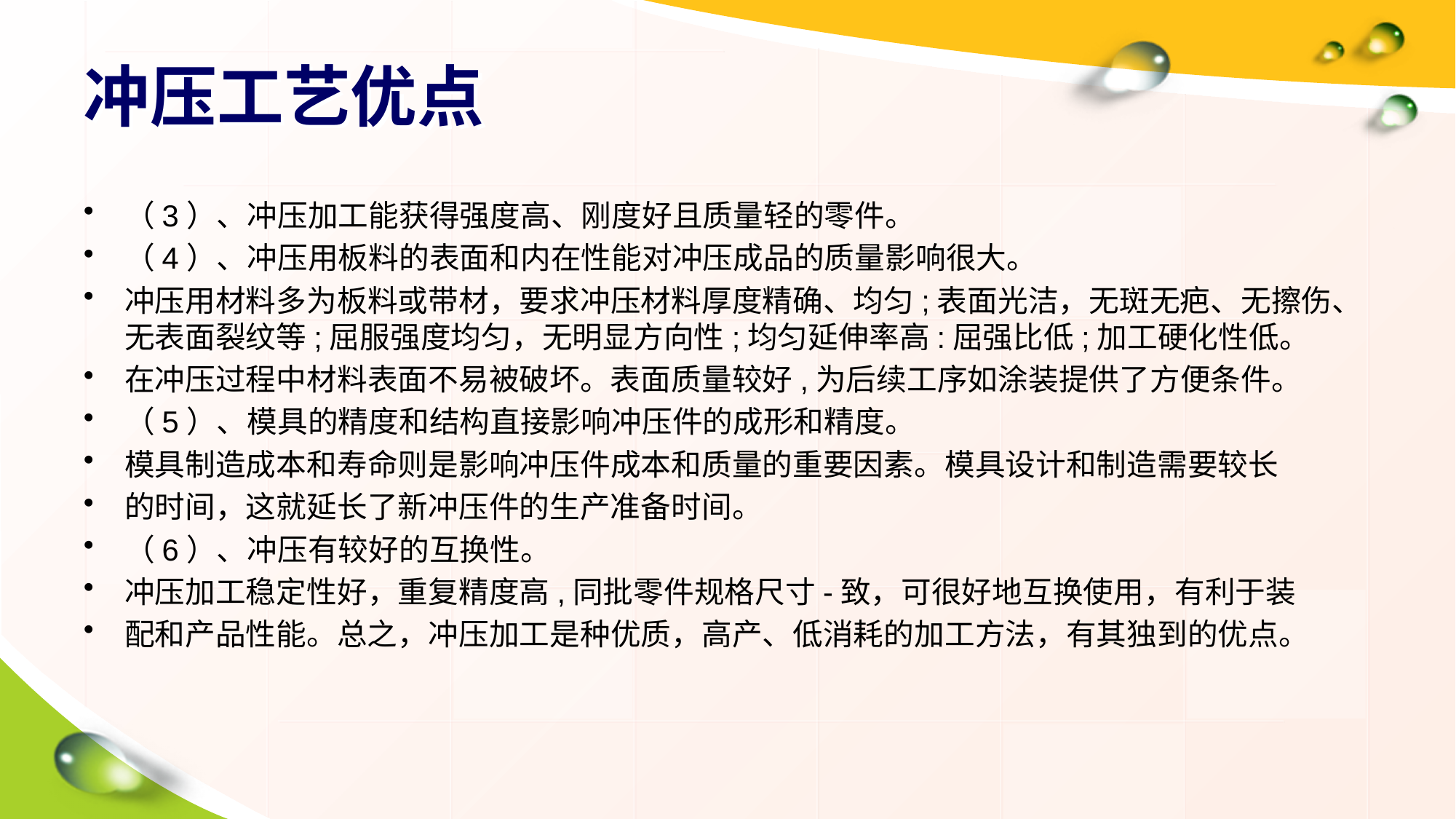

# 冲压工艺优点
（3）、冲压加工能获得强度高、刚度好且质量轻的零件。
（4）、冲压用板料的表面和内在性能对冲压成品的质量影响很大。
冲压用材料多为板料或带材，要求冲压材料厚度精确、均匀;表面光洁，无斑无疤、无擦伤、无表面裂纹等;屈服强度均匀，无明显方向性;均匀延伸率高:屈强比低;加工硬化性低。
在冲压过程中材料表面不易被破坏。表面质量较好,为后续工序如涂装提供了方便条件。
（5）、模具的精度和结构直接影响冲压件的成形和精度。
模具制造成本和寿命则是影响冲压件成本和质量的重要因素。模具设计和制造需要较长
的时间，这就延长了新冲压件的生产准备时间。
（6）、冲压有较好的互换性。
冲压加工稳定性好，重复精度高,同批零件规格尺寸-致，可很好地互换使用，有利于装
配和产品性能。总之，冲压加工是种优质，高产、低消耗的加工方法，有其独到的优点。